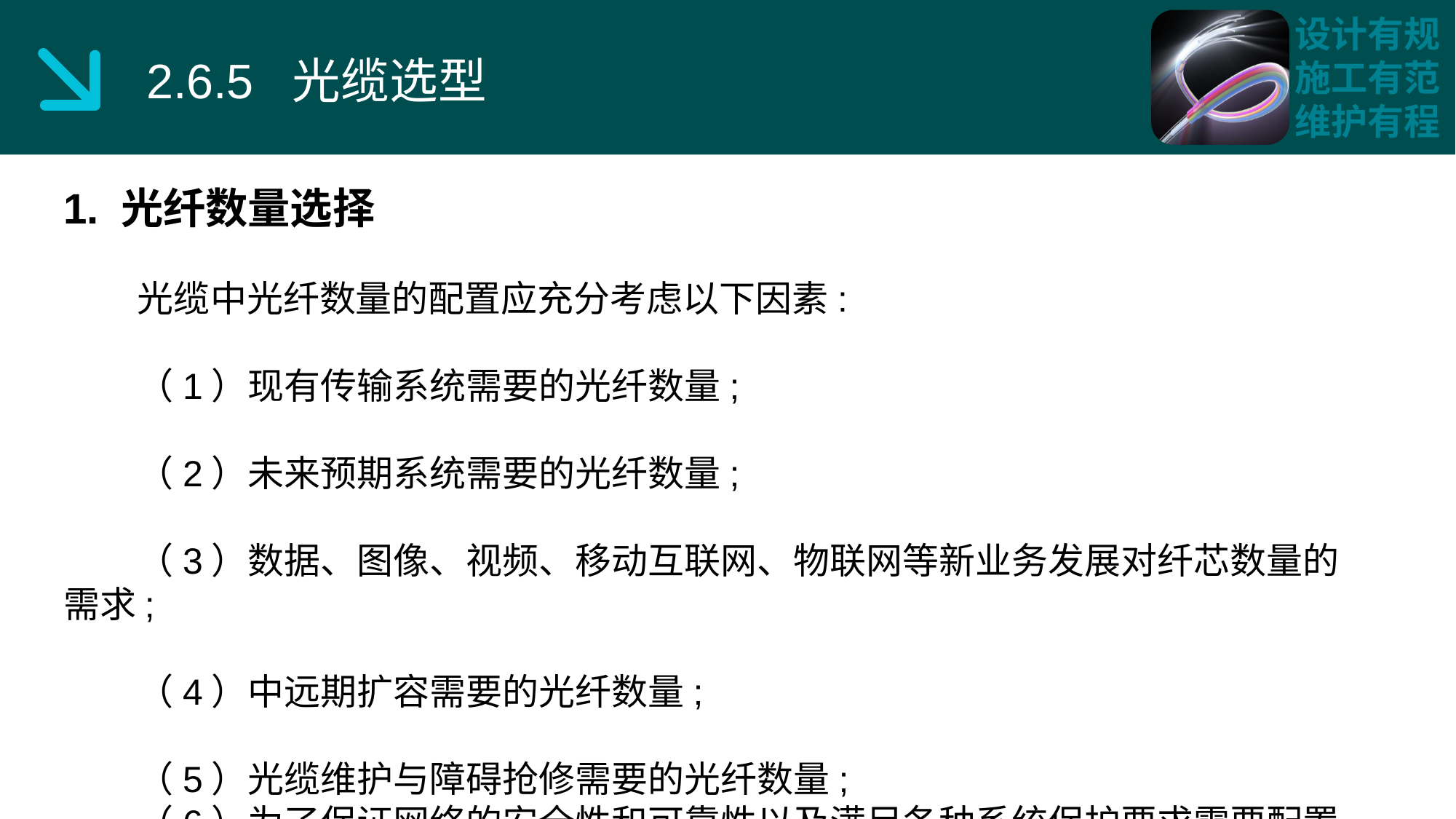

2.6.5  光缆选型

1. 光纤数量选择

        光缆中光纤数量的配置应充分考虑以下因素:

        （1）现有传输系统需要的光纤数量;

        （2）未来预期系统需要的光纤数量;

        （3）数据、图像、视频、移动互联网、物联网等新业务发展对纤芯数量的需求;

        （4）中远期扩容需要的光纤数量;

        （5）光缆维护与障碍抢修需要的光纤数量;
        （6）为了保证网络的安全性和可靠性以及满足各种系统保护要求需要配置的冗余度光纤数量;
        （7）为了满足资源共享要求需要配置的提供租纤业务的纤芯数量;
        （8）光缆建设方式对今后线路扩容的影响程度;
        （9）由于光纤价格低廉,可适当考虑多配置一些纤芯。